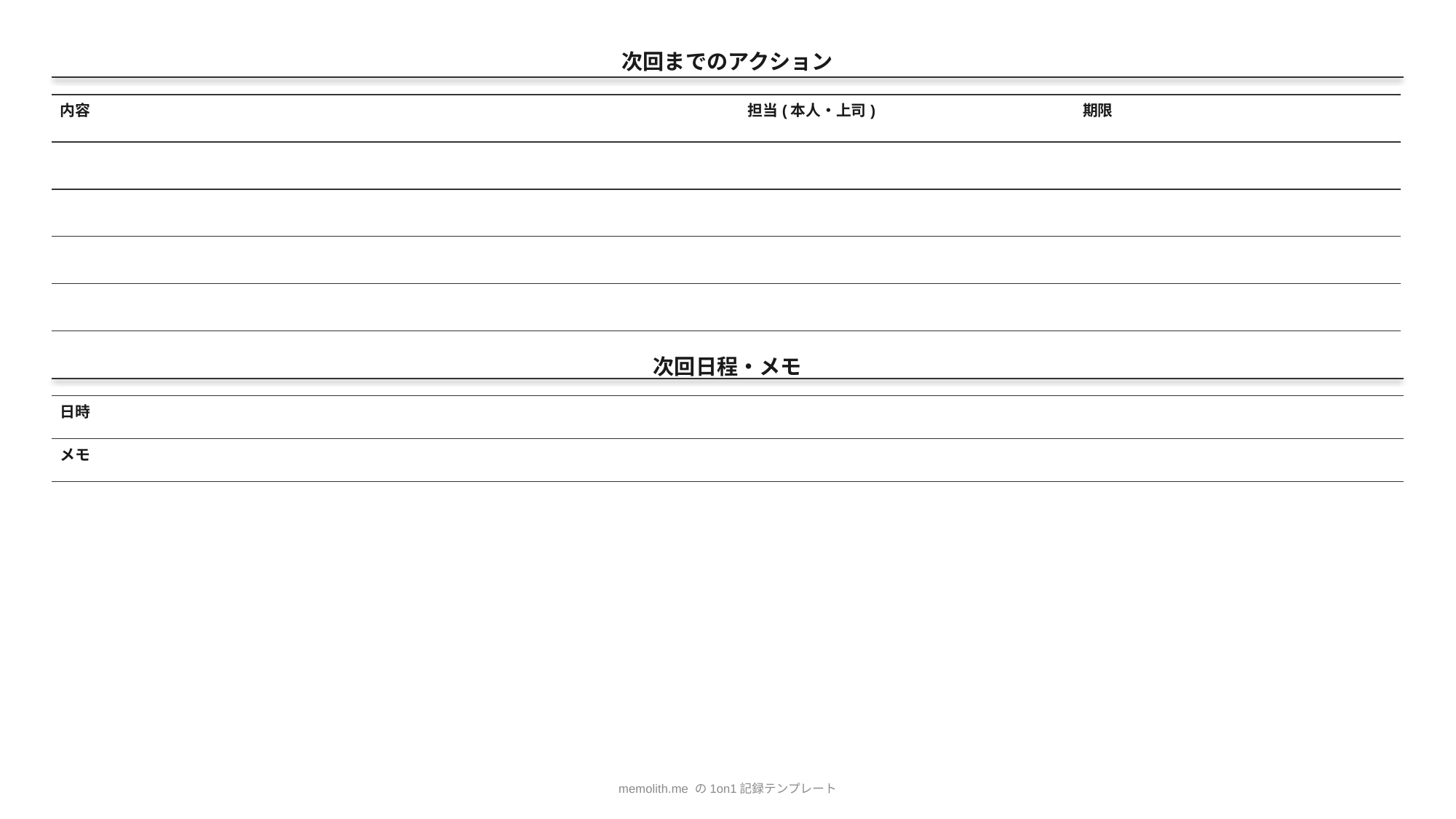

次回までのアクション
| 内容 | 担当(本人・上司) | 期限 |
| --- | --- | --- |
|  |  |  |
|  |  |  |
|  |  |  |
|  |  |  |
次回日程・メモ
| 日時 |  |
| --- | --- |
| メモ |  |
memolith.me の1on1記録テンプレート